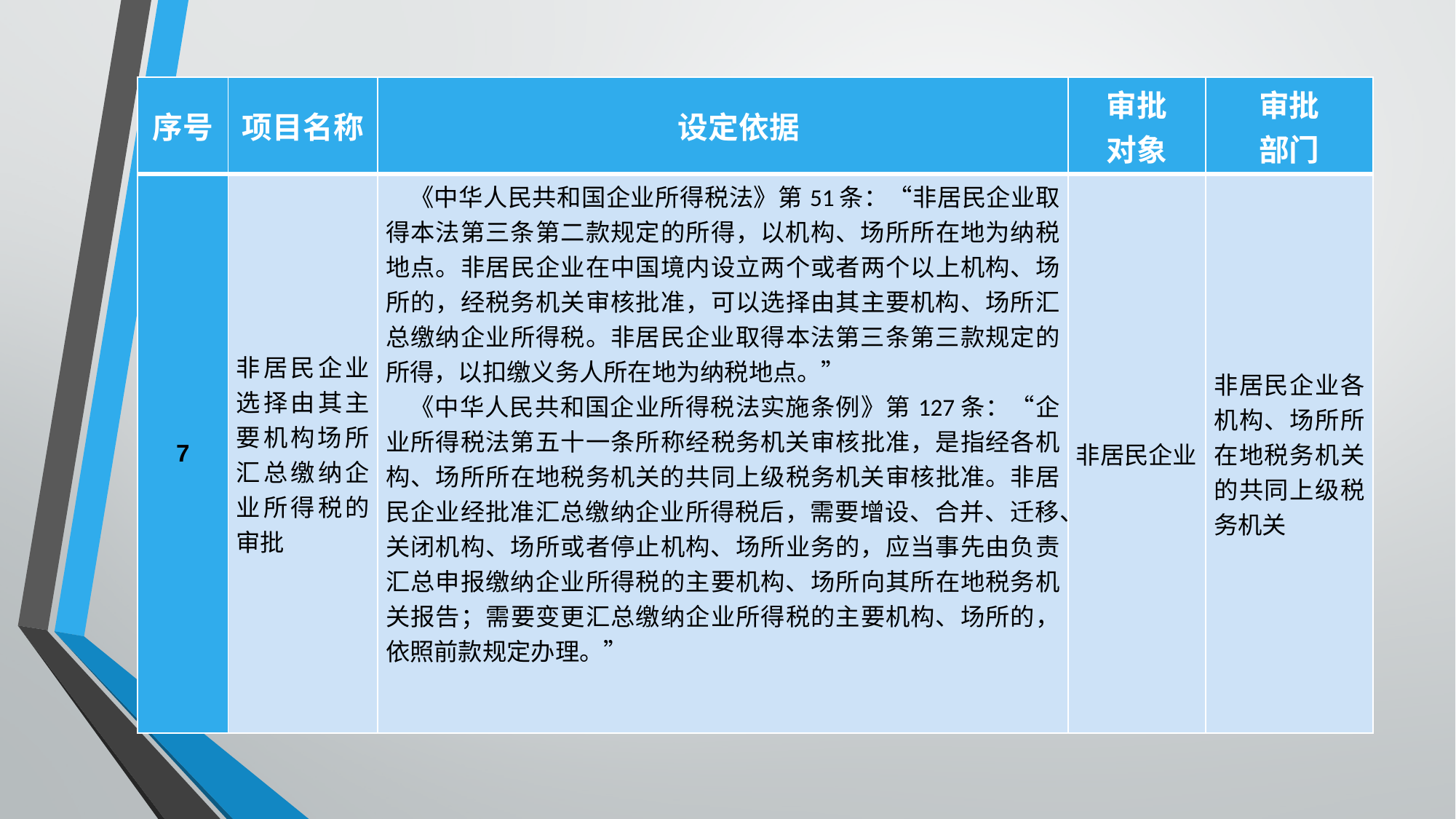

#
| 序号 | 项目名称 | 设定依据 | 审批 对象 | 审批 部门 |
| --- | --- | --- | --- | --- |
| 7 | 非居民企业选择由其主要机构场所汇总缴纳企业所得税的审批 | 《中华人民共和国企业所得税法》第51条：“非居民企业取得本法第三条第二款规定的所得，以机构、场所所在地为纳税地点。非居民企业在中国境内设立两个或者两个以上机构、场所的，经税务机关审核批准，可以选择由其主要机构、场所汇总缴纳企业所得税。非居民企业取得本法第三条第三款规定的所得，以扣缴义务人所在地为纳税地点。” 《中华人民共和国企业所得税法实施条例》第127条：“企业所得税法第五十一条所称经税务机关审核批准，是指经各机构、场所所在地税务机关的共同上级税务机关审核批准。非居民企业经批准汇总缴纳企业所得税后，需要增设、合并、迁移、关闭机构、场所或者停止机构、场所业务的，应当事先由负责汇总申报缴纳企业所得税的主要机构、场所向其所在地税务机关报告；需要变更汇总缴纳企业所得税的主要机构、场所的，依照前款规定办理。” | 非居民企业 | 非居民企业各机构、场所所在地税务机关的共同上级税务机关 |